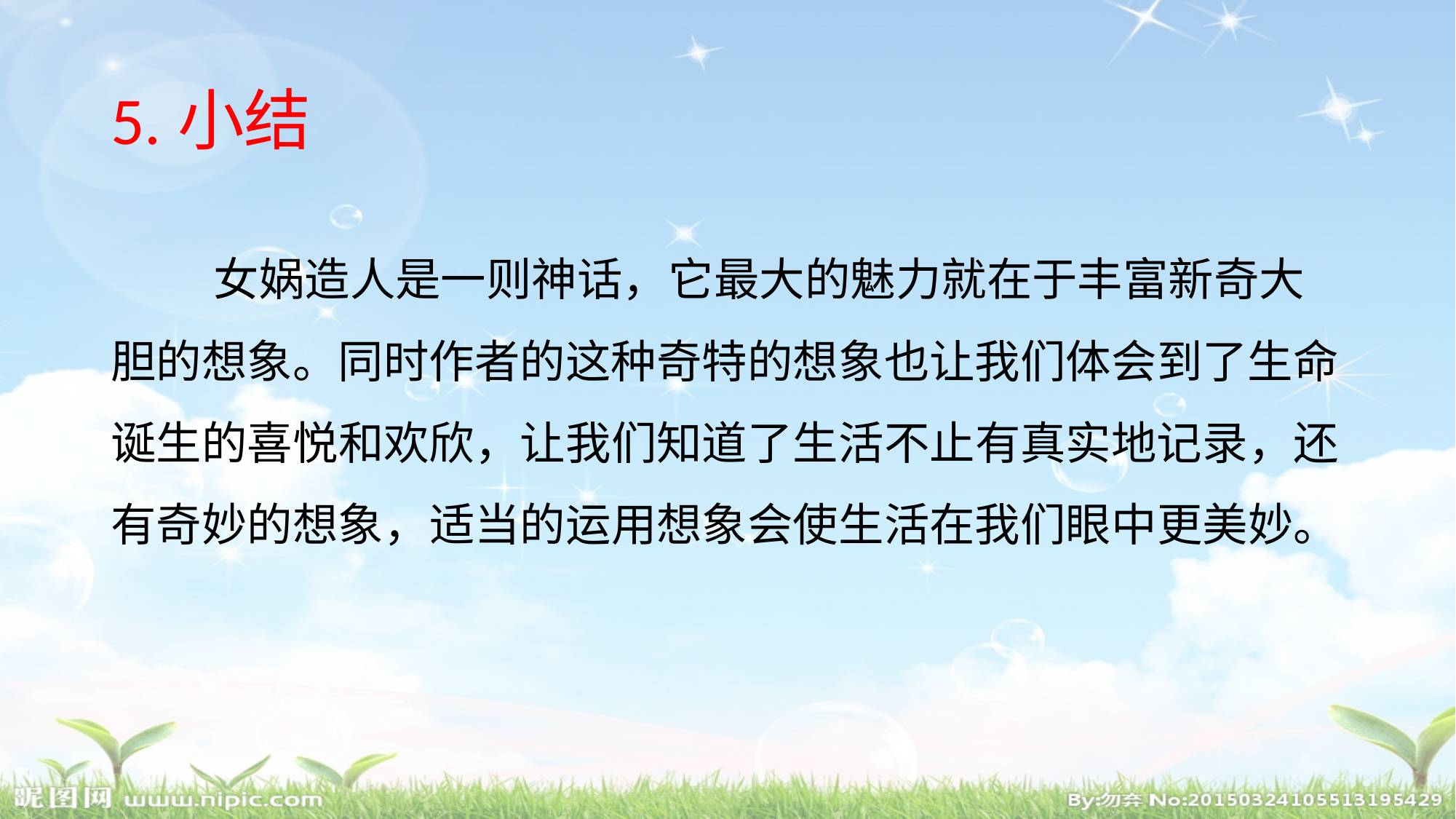

# 5.小结
         女娲造人是一则神话，它最大的魅力就在于丰富新奇大胆的想象。同时作者的这种奇特的想象也让我们体会到了生命诞生的喜悦和欢欣，让我们知道了生活不止有真实地记录，还有奇妙的想象，适当的运用想象会使生活在我们眼中更美妙。